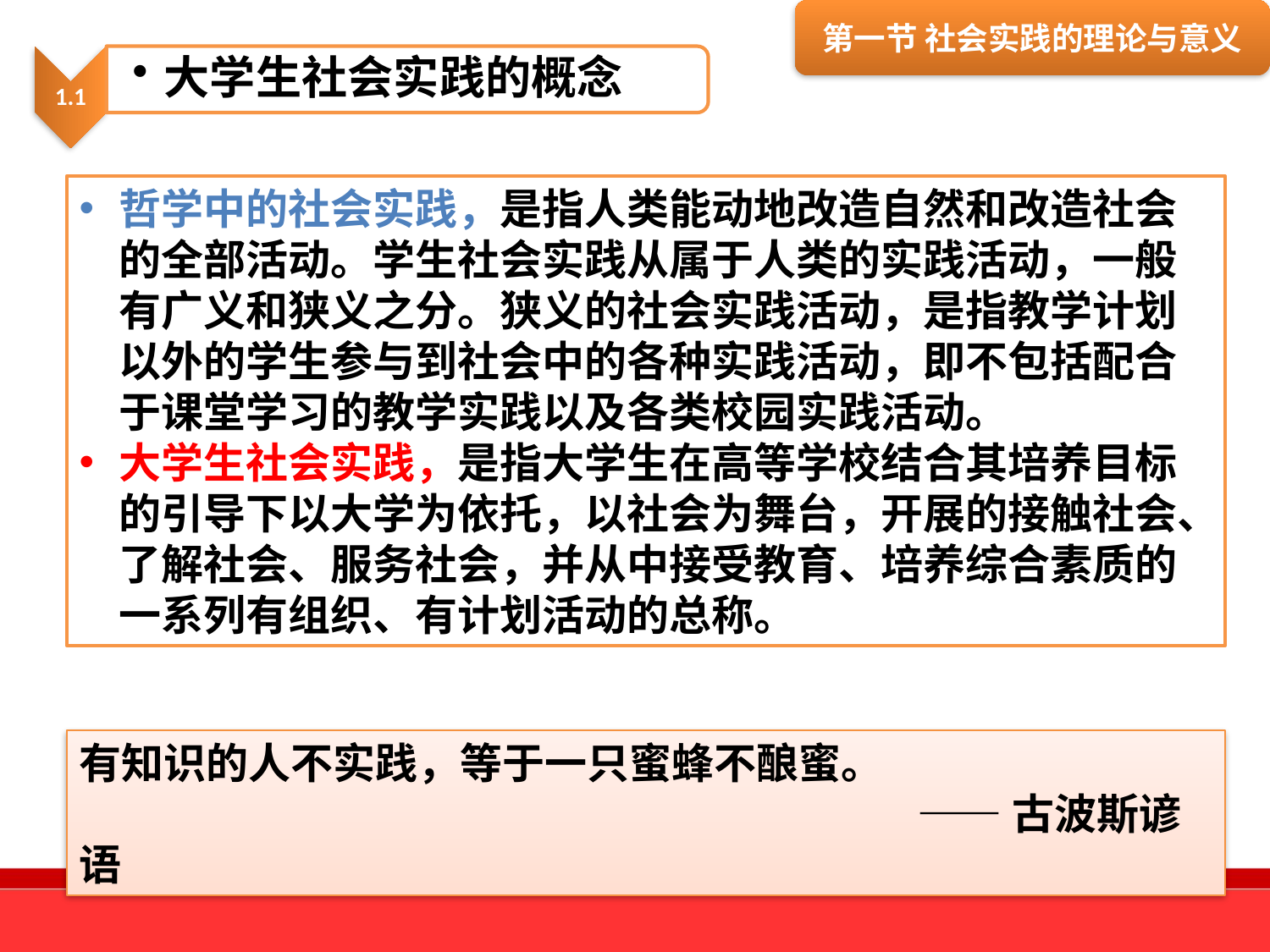

第一节 社会实践的理论与意义
1.1
大学生社会实践的概念
哲学中的社会实践，是指人类能动地改造自然和改造社会的全部活动。学生社会实践从属于人类的实践活动，一般有广义和狭义之分。狭义的社会实践活动，是指教学计划以外的学生参与到社会中的各种实践活动，即不包括配合于课堂学习的教学实践以及各类校园实践活动。
大学生社会实践，是指大学生在高等学校结合其培养目标的引导下以大学为依托，以社会为舞台，开展的接触社会、了解社会、服务社会，并从中接受教育、培养综合素质的一系列有组织、有计划活动的总称。
有知识的人不实践，等于一只蜜蜂不酿蜜。
                                                                                        ——古波斯谚语